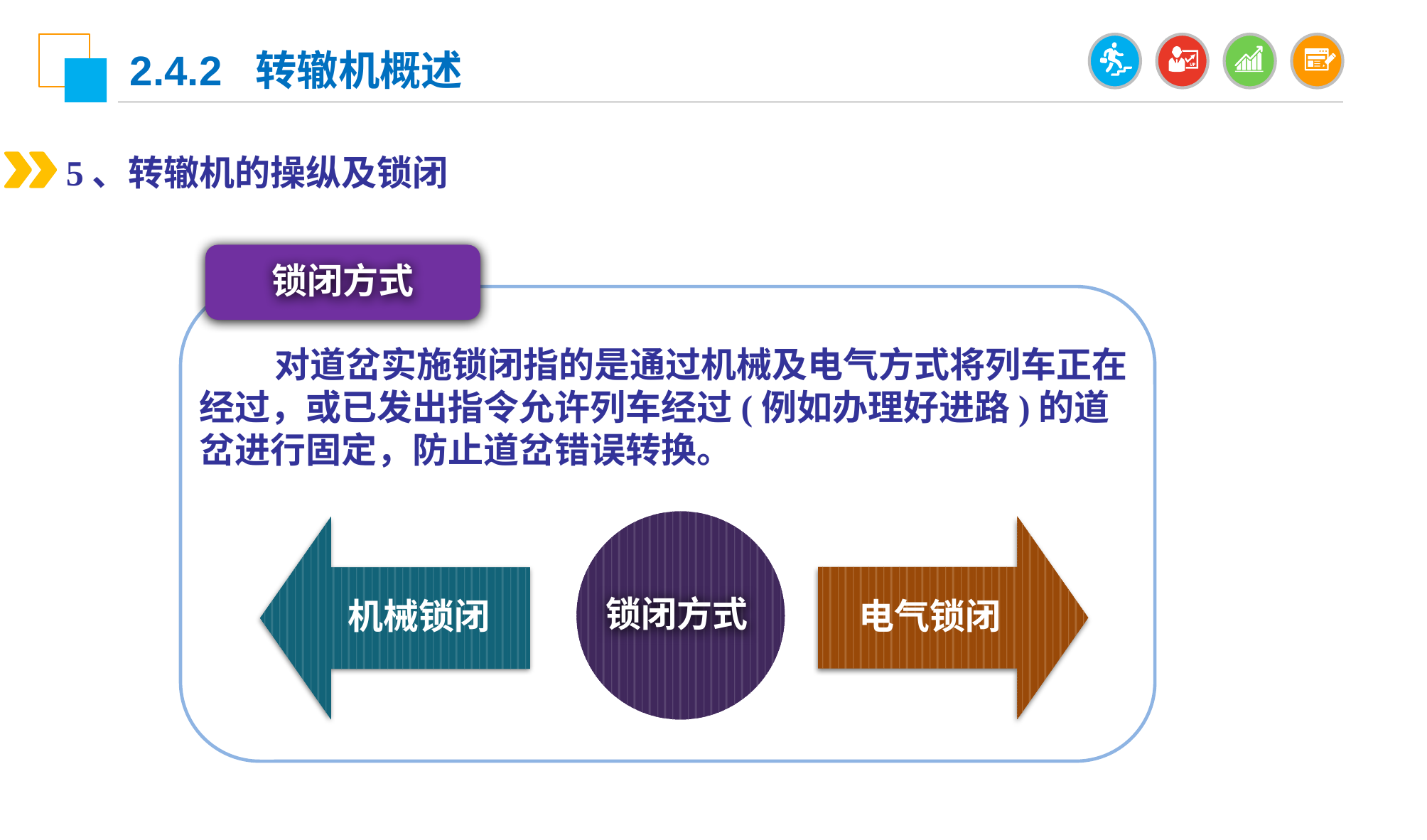

2.4.2  转辙机概述
5、转辙机的操纵及锁闭

锁闭方式

    对道岔实施锁闭指的是通过机械及电气方式将列车正在经过，或已发出指令允许列车经过(例如办理好进路)的道岔进行固定，防止道岔错误转换。

锁闭方式

电气锁闭

机械锁闭